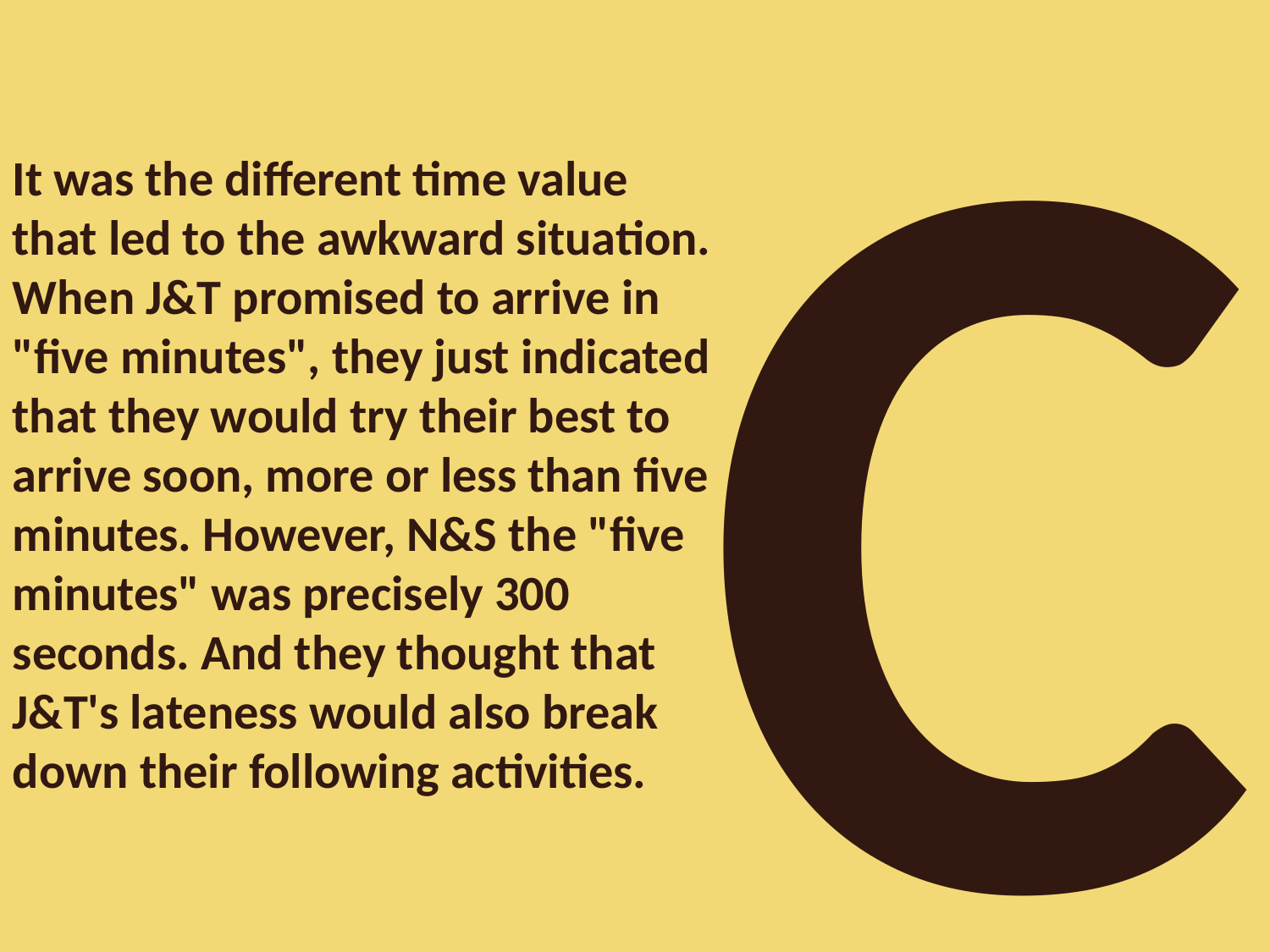

C
It was the different time value that led to the awkward situation. When J&T promised to arrive in "five minutes", they just indicated that they would try their best to arrive soon, more or less than five minutes. However, N&S the "five minutes" was precisely 300 seconds. And they thought that J&T's lateness would also break down their following activities.
www.51pptmoban.com 搜集 整理